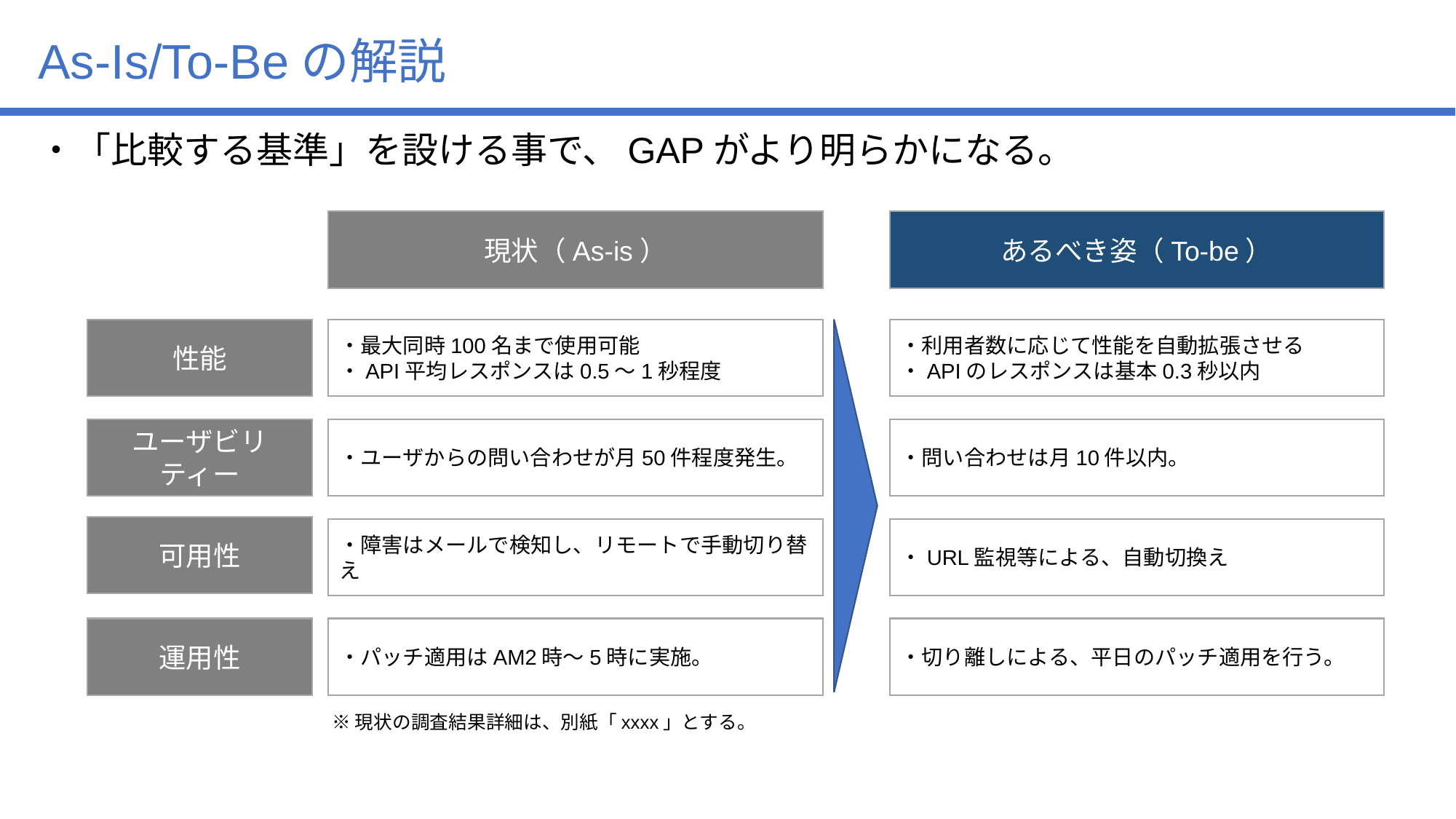

As-Is/To-Beの解説
・「比較する基準」を設ける事で、GAPがより明らかになる。
現状（As-is）
あるべき姿（To-be）
性能
・最大同時100名まで使用可能
・API平均レスポンスは0.5～1秒程度
・利用者数に応じて性能を自動拡張させる
・APIのレスポンスは基本0.3秒以内
ユーザビリティー
・ユーザからの問い合わせが月50件程度発生。
・問い合わせは月10件以内。

可用性
・障害はメールで検知し、リモートで手動切り替え
・URL監視等による、自動切換え
運用性
・パッチ適用はAM2時～5時に実施。
・切り離しによる、平日のパッチ適用を行う。
※現状の調査結果詳細は、別紙「xxxx」とする。